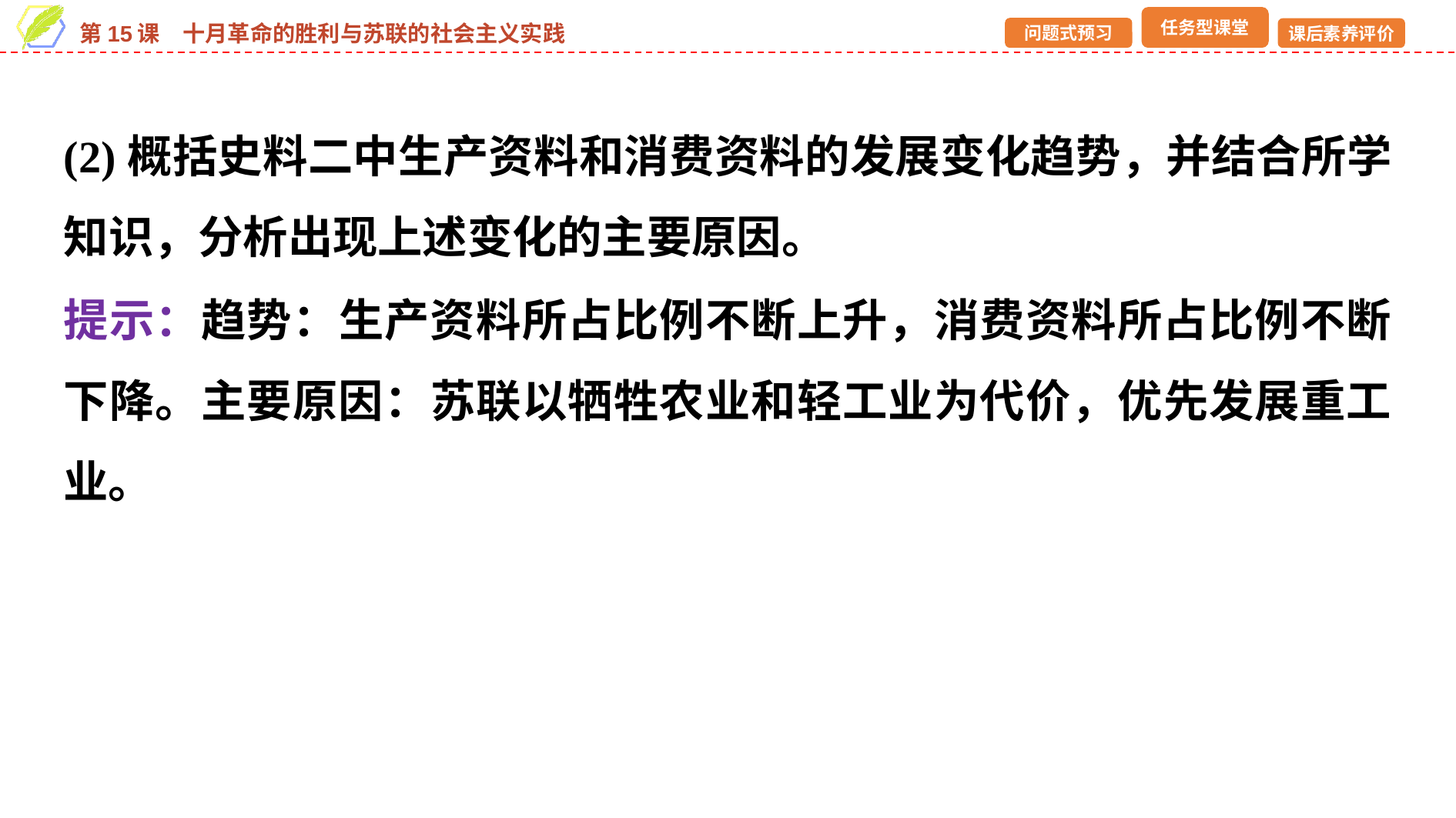

(2)概括史料二中生产资料和消费资料的发展变化趋势，并结合所学知识，分析出现上述变化的主要原因。
提示：趋势：生产资料所占比例不断上升，消费资料所占比例不断下降。主要原因：苏联以牺牲农业和轻工业为代价，优先发展重工业。